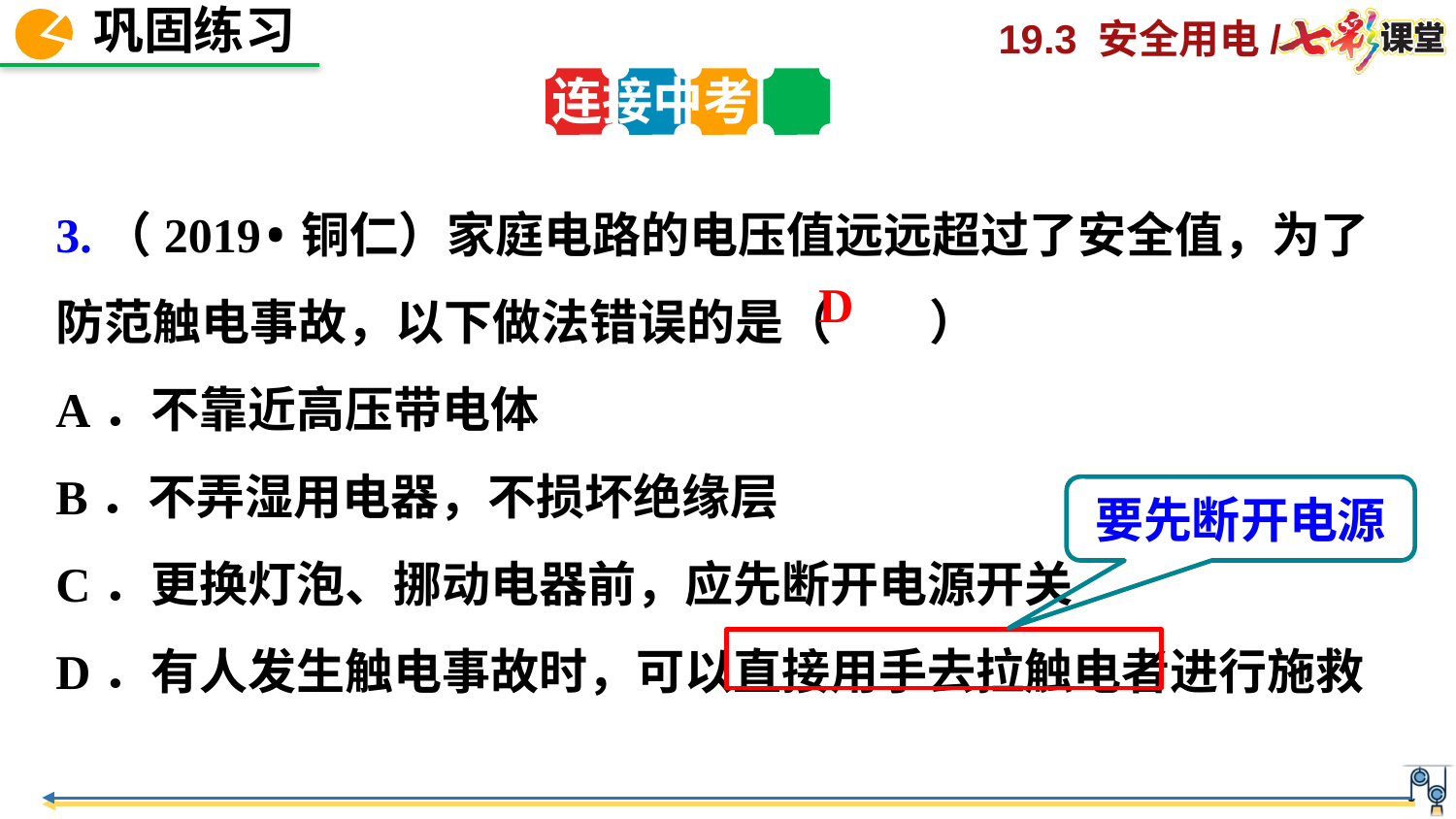

连接中考

3.（2019•铜仁）家庭电路的电压值远远超过了安全值，为了防范触电事故，以下做法错误的是（　　）
A．不靠近高压带电体
B．不弄湿用电器，不损坏绝缘层
C．更换灯泡、挪动电器前，应先断开电源开关
D．有人发生触电事故时，可以直接用手去拉触电者进行施救
 D
要先断开电源